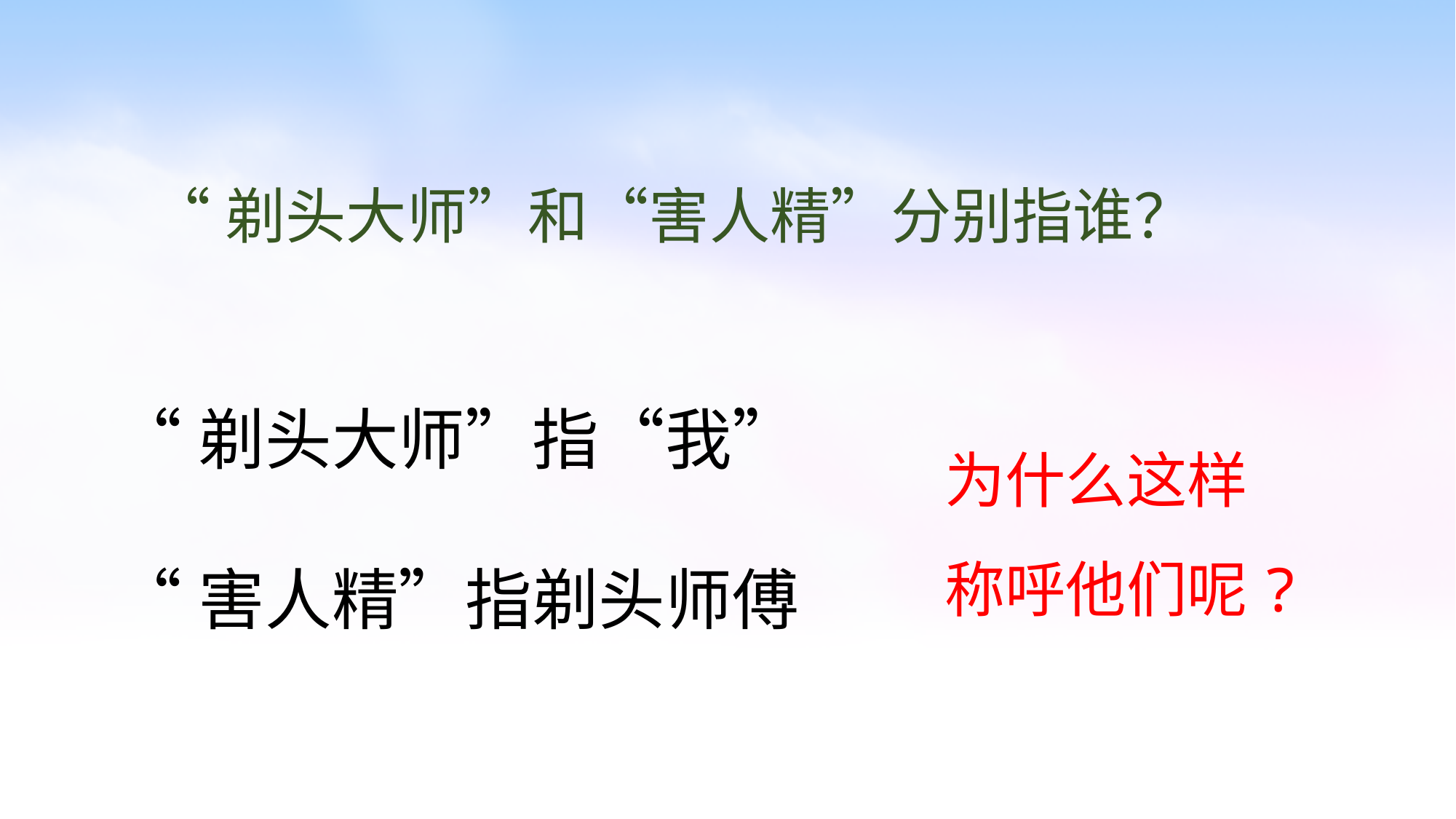

“剃头大师”和“害人精”分别指谁？
   “剃头大师”指“我”
   “害人精”指剃头师傅
为什么这样称呼他们呢?